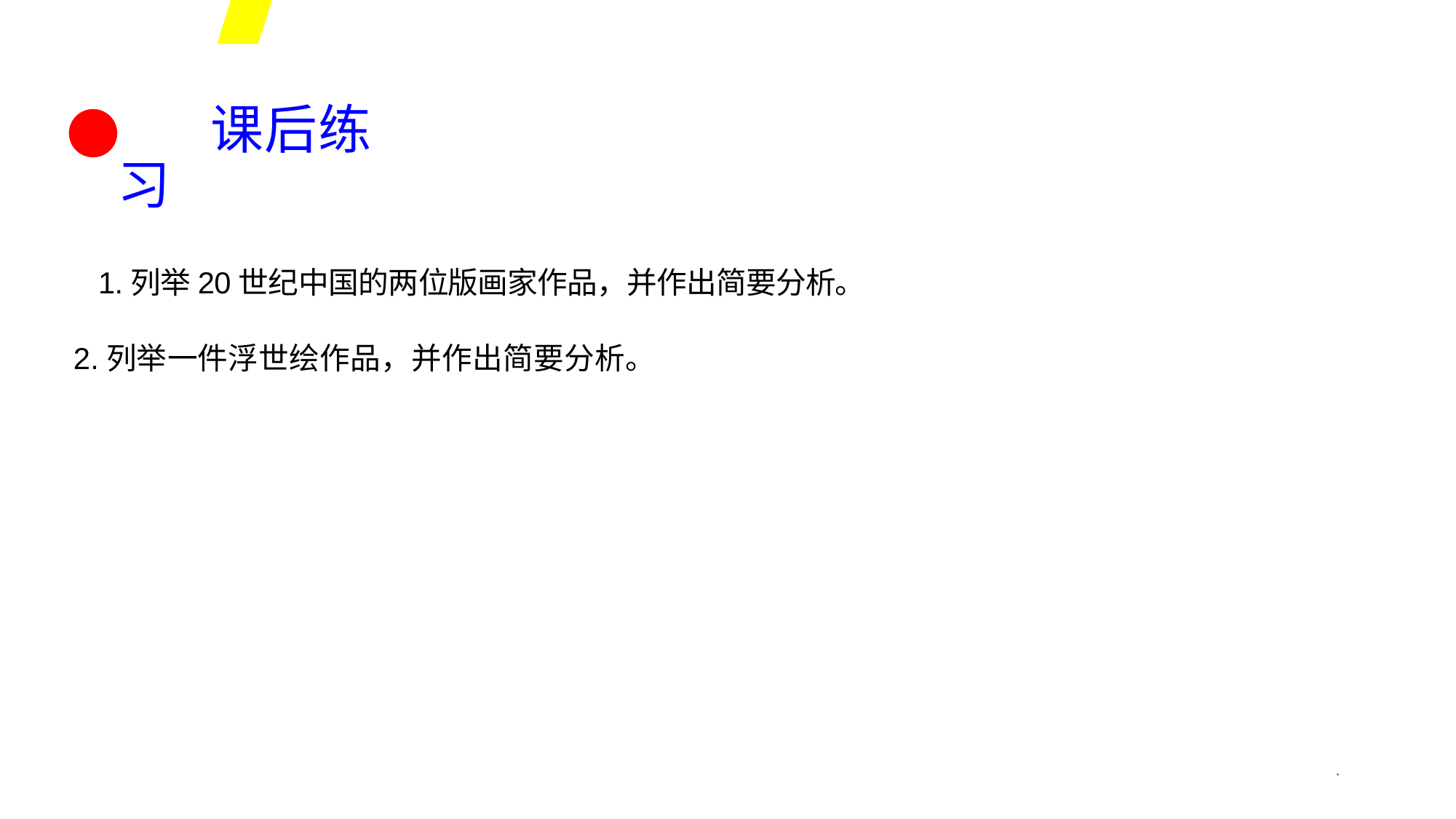

课后练习

1.列举20世纪中国的两位版画家作品，并作出简要分析。
2.列举一件浮世绘作品，并作出简要分析。

*